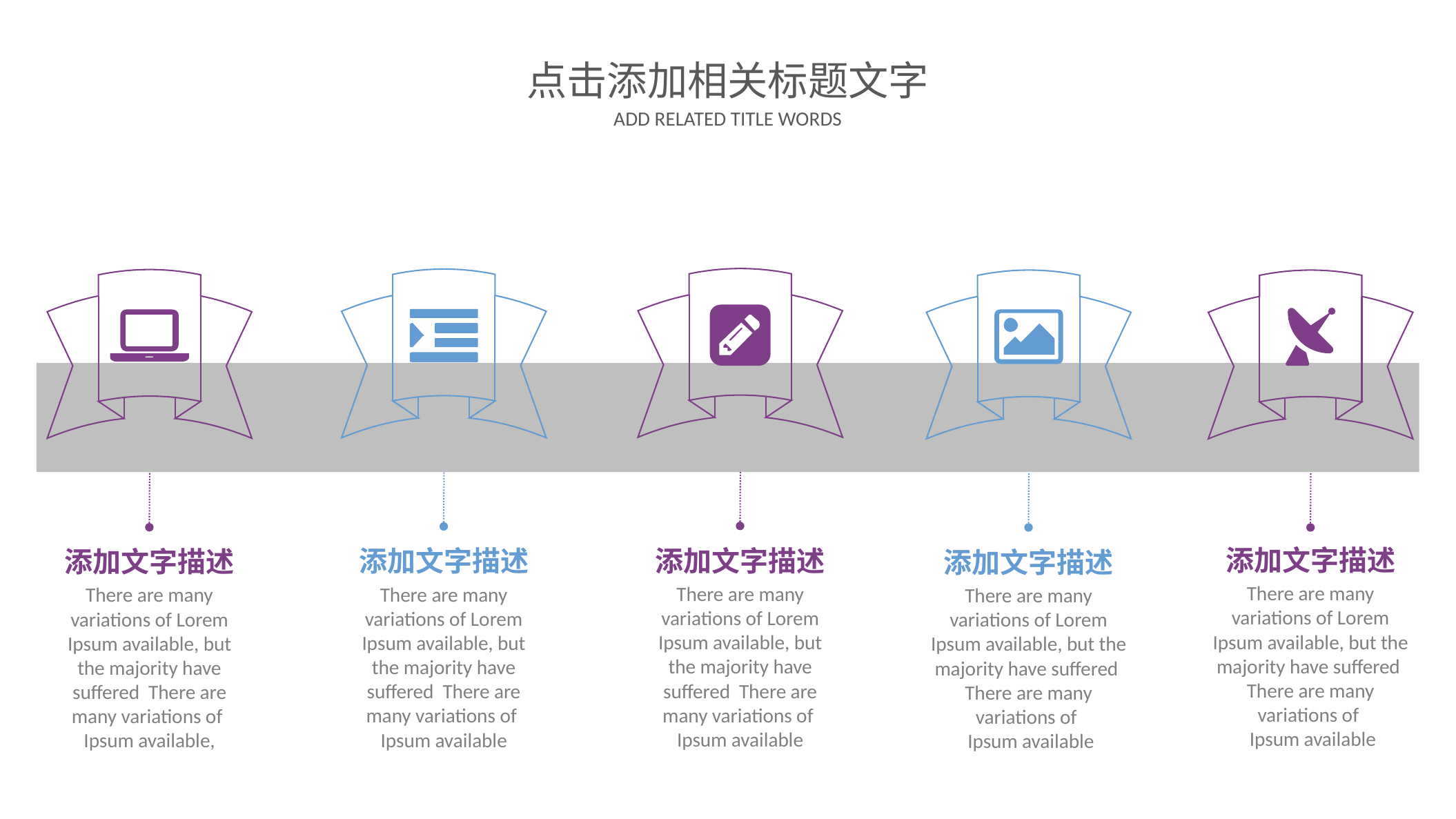

点击添加相关标题文字
ADD RELATED TITLE WORDS

添加文字描述
There are many variations of Lorem Ipsum available, but the majority have suffered  There are many variations of
 Ipsum available
添加文字描述
There are many variations of Lorem Ipsum available, but the majority have suffered  There are many variations of
Ipsum available
添加文字描述
There are many variations of Lorem Ipsum available, but the majority have suffered  There are many variations of
Ipsum available
添加文字描述
There are many variations of Lorem Ipsum available, but the majority have suffered  There are many variations of
Ipsum available,
添加文字描述
There are many variations of Lorem Ipsum available, but the majority have suffered  There are many variations of
 Ipsum available